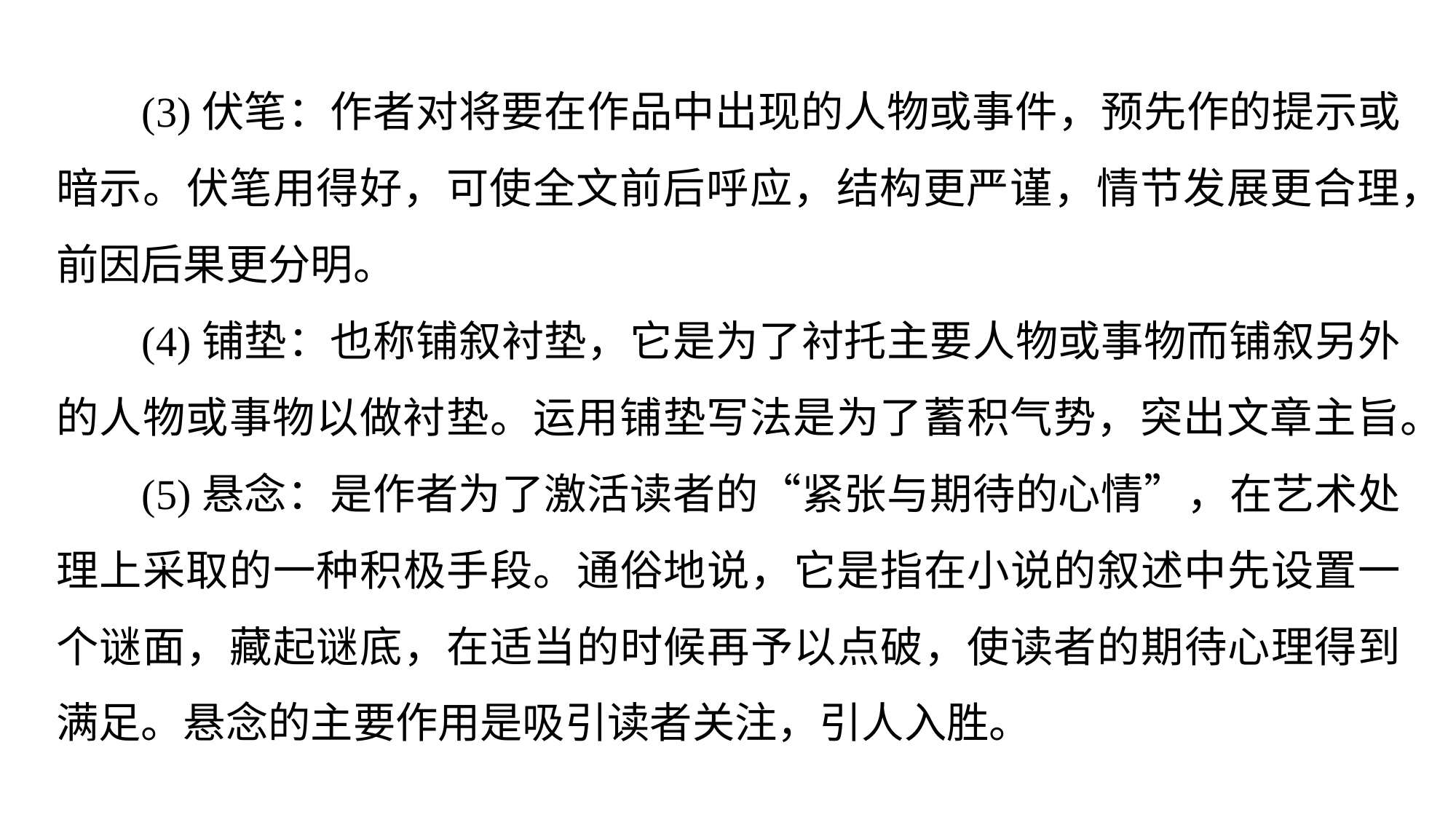

(3)伏笔：作者对将要在作品中出现的人物或事件，预先作的提示或暗示。伏笔用得好，可使全文前后呼应，结构更严谨，情节发展更合理，前因后果更分明。
(4)铺垫：也称铺叙衬垫，它是为了衬托主要人物或事物而铺叙另外的人物或事物以做衬垫。运用铺垫写法是为了蓄积气势，突出文章主旨。
(5)悬念：是作者为了激活读者的“紧张与期待的心情”，在艺术处理上采取的一种积极手段。通俗地说，它是指在小说的叙述中先设置一个谜面，藏起谜底，在适当的时候再予以点破，使读者的期待心理得到满足。悬念的主要作用是吸引读者关注，引人入胜。